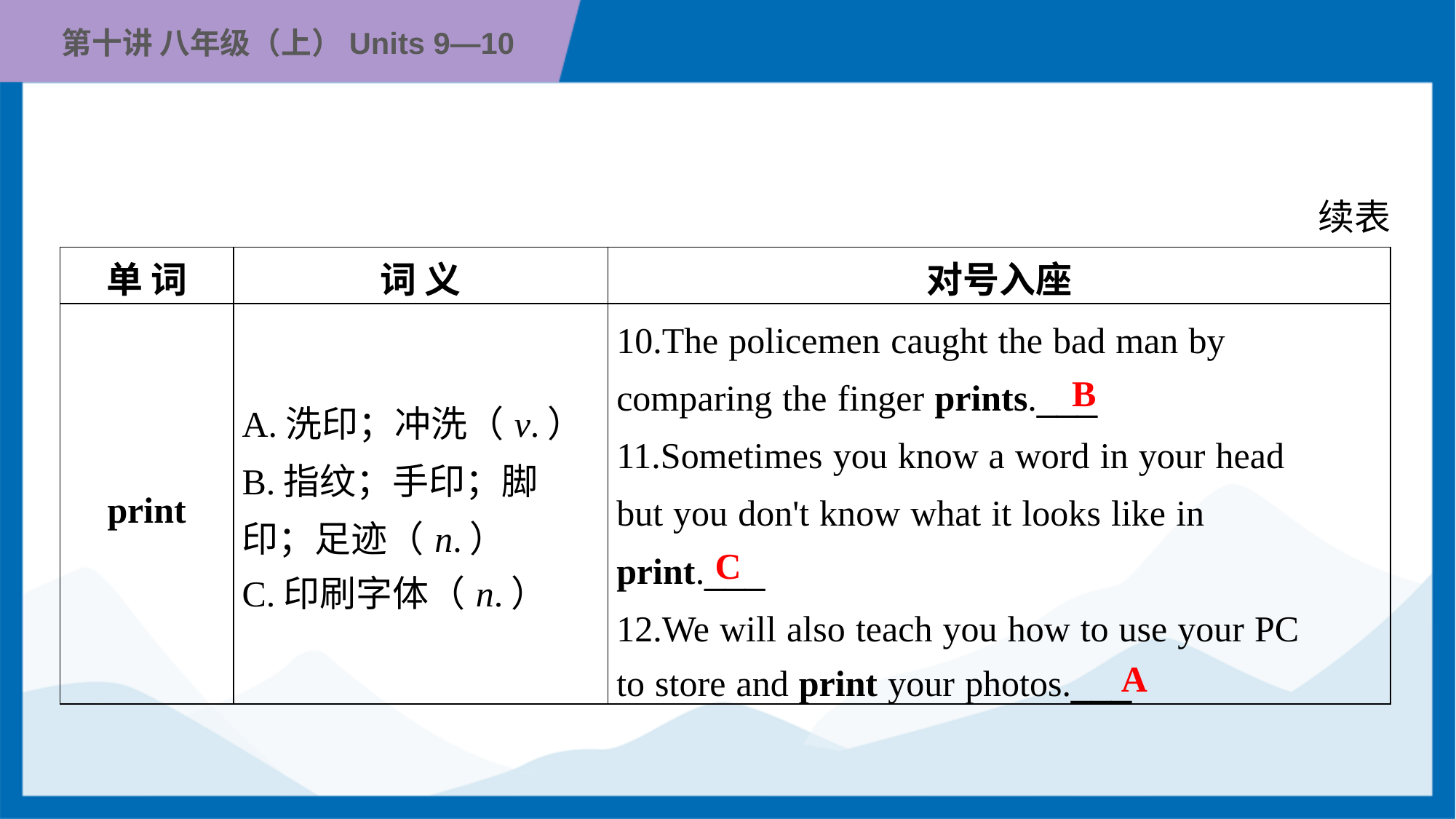

续表
| 单 词 | 词 义 | 对号入座 |
| --- | --- | --- |
| print | A.洗印；冲洗（v.） B.指纹；手印；脚 印；足迹（n.） C.印刷字体（n.） | 10.The policemen caught the bad man by comparing the finger prints.\_\_\_ 11.Sometimes you know a word in your head but you don't know what it looks like in print.\_\_\_ 12.We will also teach you how to use your PC to store and print your photos.\_\_\_ |
B
C
A